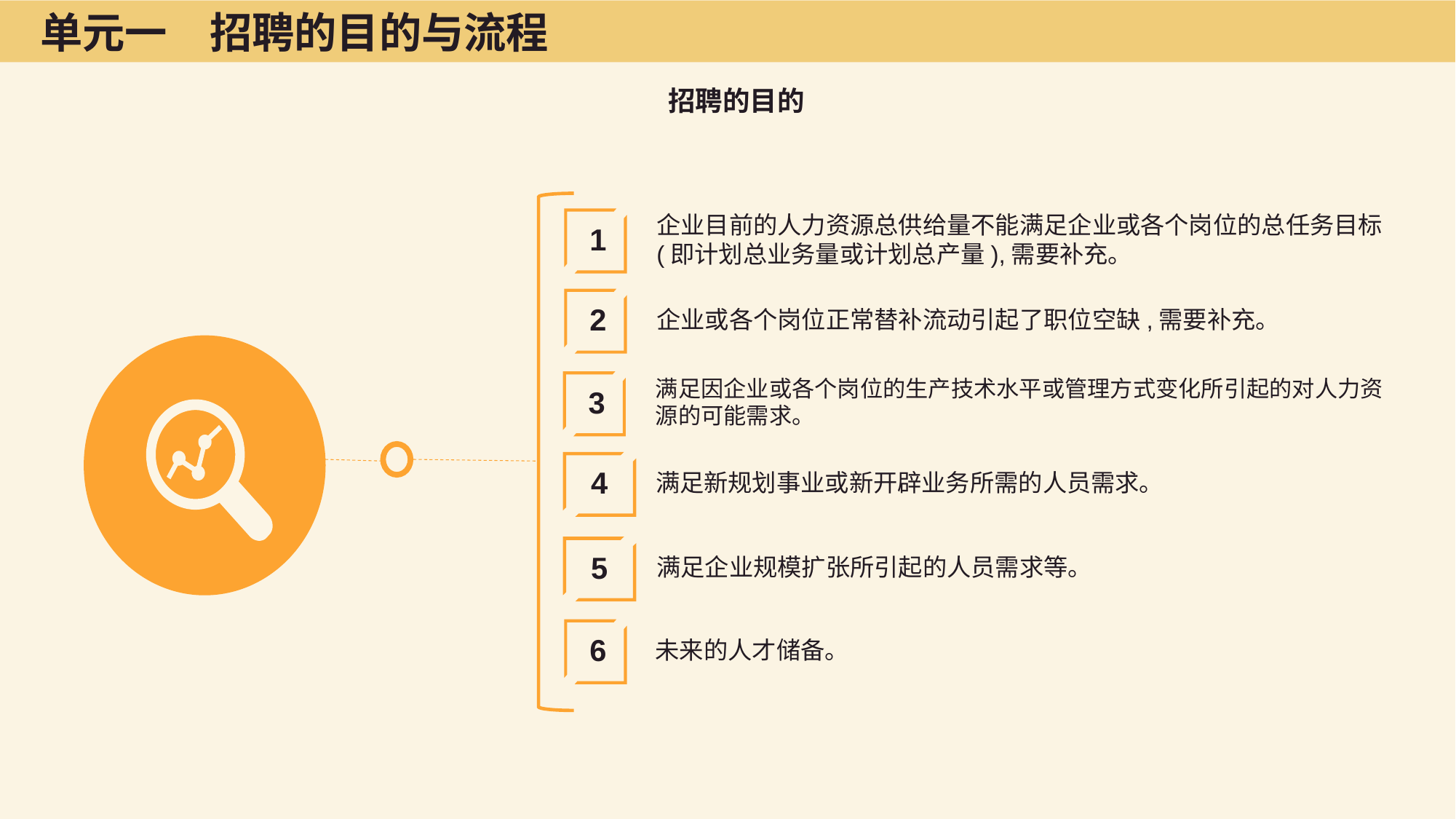

单元一　招聘的目的与流程
招聘的目的

企业目前的人力资源总供给量不能满足企业或各个岗位的总任务目标(即计划总业务量或计划总产量),需要补充。

1
企业或各个岗位正常替补流动引起了职位空缺,需要补充。

2

满足因企业或各个岗位的生产技术水平或管理方式变化所引起的对人力资源的可能需求。

3

满足新规划事业或新开辟业务所需的人员需求。

4
满足企业规模扩张所引起的人员需求等。

5
未来的人才储备。

6